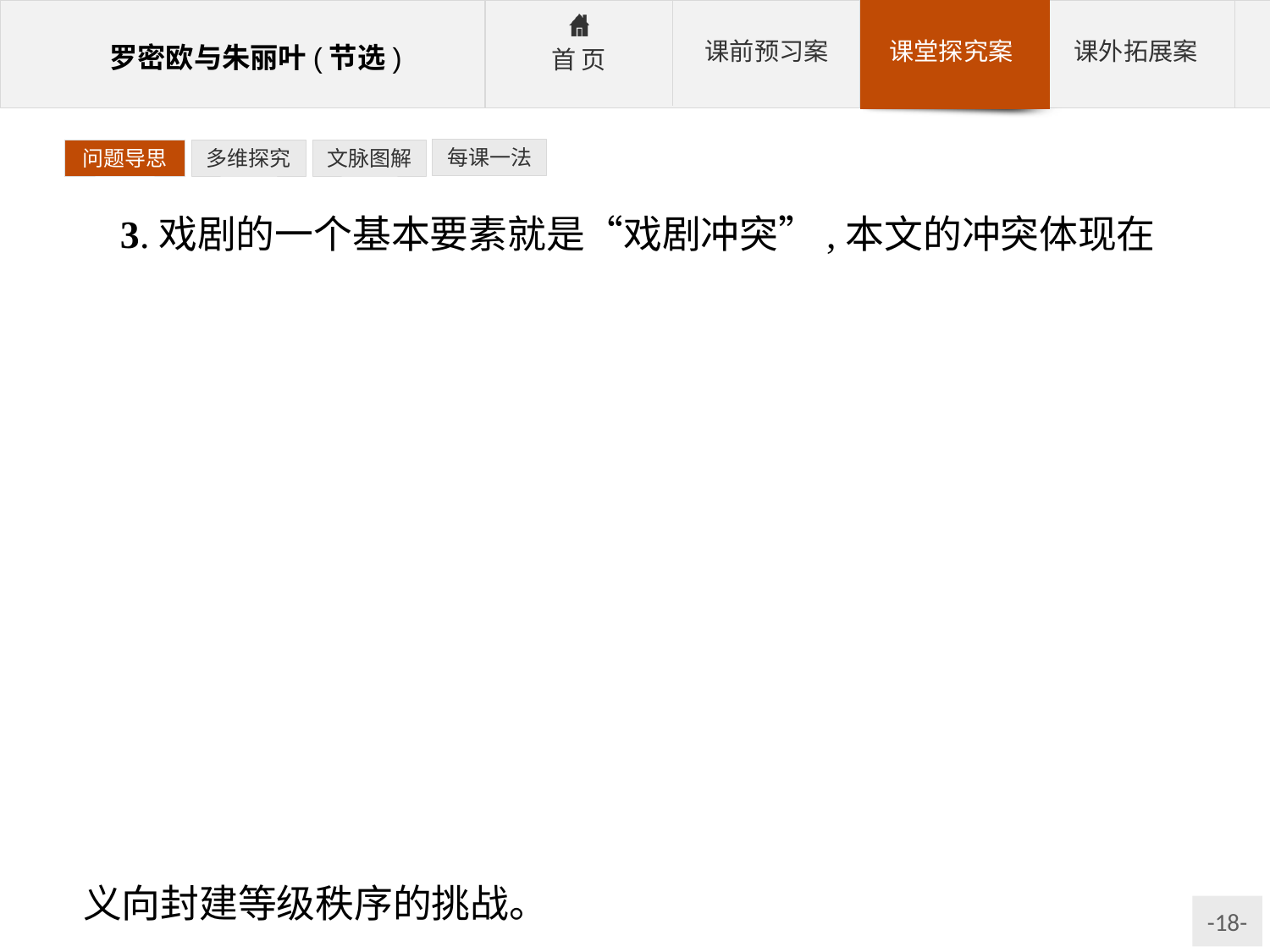

每课一法
问题导思
多维探究
文脉图解
3.戏剧的一个基本要素就是“戏剧冲突”,本文的冲突体现在哪里?
参考答案:第一,罗密欧与凯普莱特家族的冲突,如朱丽叶所说“要是他们瞧见了你,一定会把你杀死的”;朱丽叶与蒙太古家族的冲突,“只有你的名字才是我的仇敌”,这两个冲突实质是两个世代仇家的冲突。
第二,罗密欧、朱丽叶自身的矛盾,他们心中的家族世仇和心中挚爱,让他们痛苦不已。
第三,罗密欧、朱丽叶与封建势力的冲突,同时也是新旧两种文化的冲突。罗密欧、朱丽叶在很大程度上就是人文主义的化身,凯普莱特、蒙太古两个家族则主要是封建等级秩序的维护者,是人文主义的对立面。罗密欧与朱丽叶的恋爱,可以理解为人文主义向封建等级秩序的挑战。